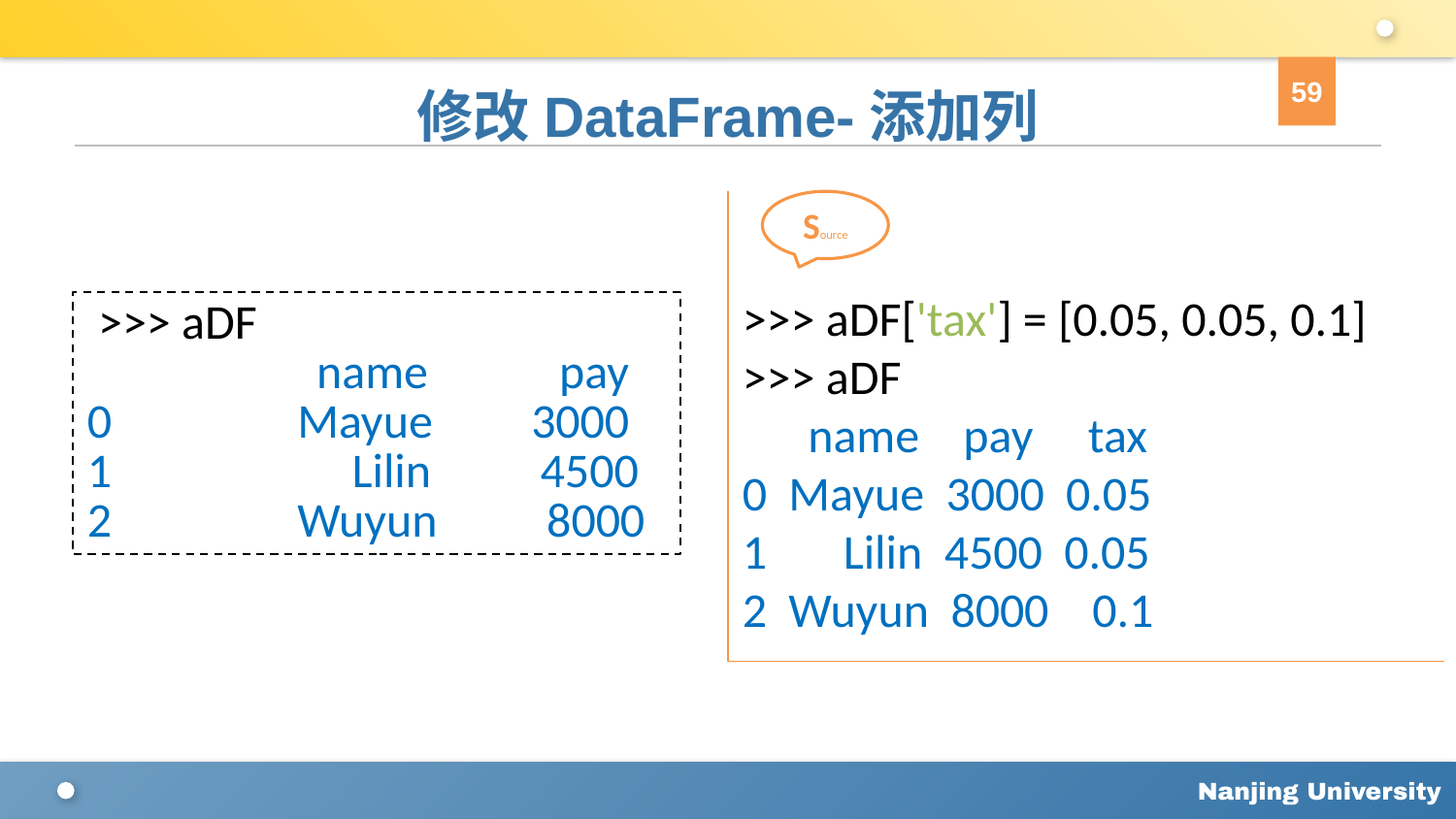

59
# 修改DataFrame-添加列

>>> aDF['tax'] = [0.05, 0.05, 0.1]
>>> aDF
      name    pay     tax
0  Mayue  3000  0.05
1       Lilin  4500  0.05
2  Wuyun  8000    0.1
Source
 >>> aDF
                     name            pay
0                 Mayue         3000
1                      Lilin          4500
2                 Wuyun          8000